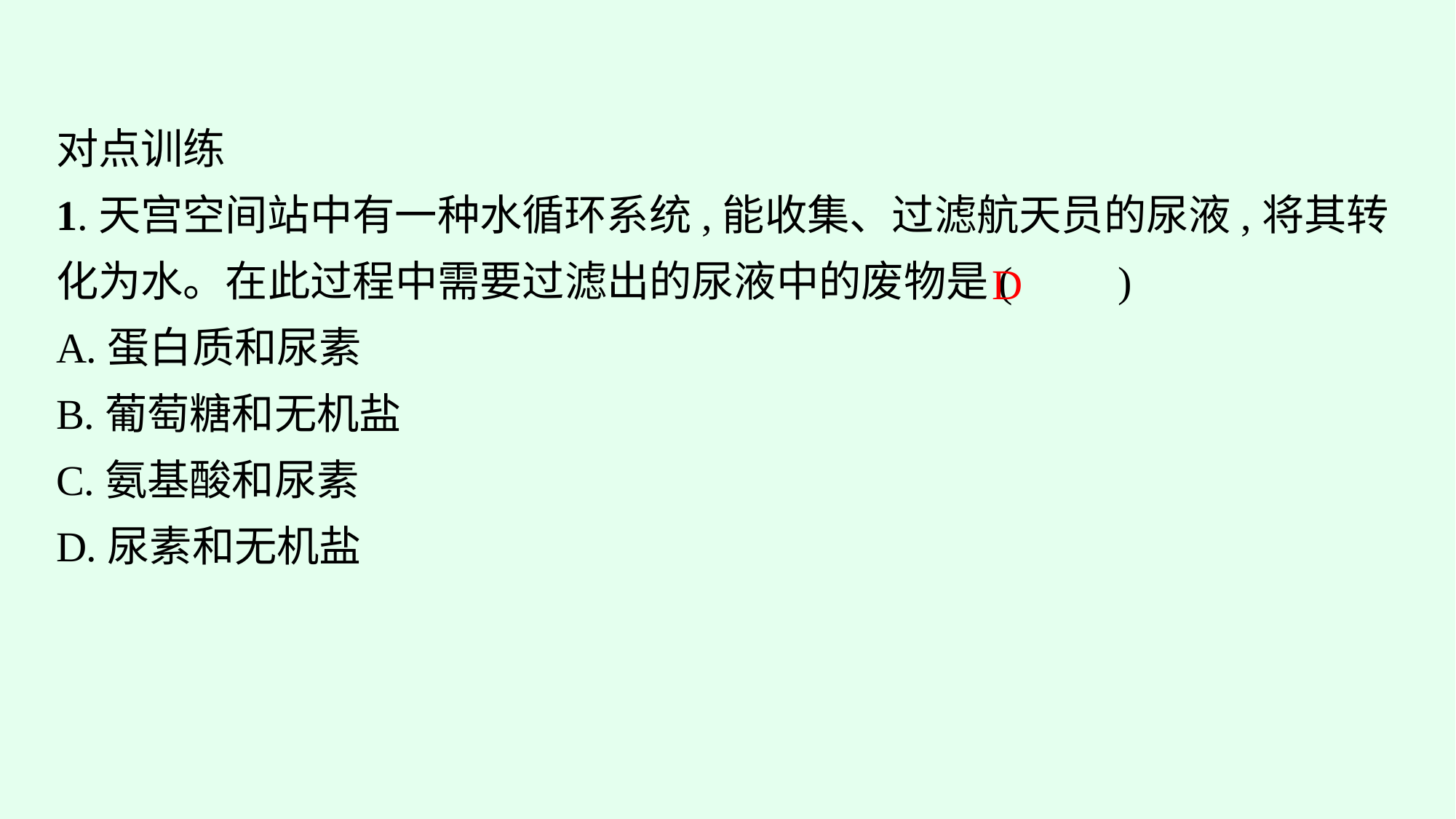

对点训练
1.天宫空间站中有一种水循环系统,能收集、过滤航天员的尿液,将其转化为水。在此过程中需要过滤出的尿液中的废物是(　　)
A.蛋白质和尿素
B.葡萄糖和无机盐
C.氨基酸和尿素
D.尿素和无机盐
D